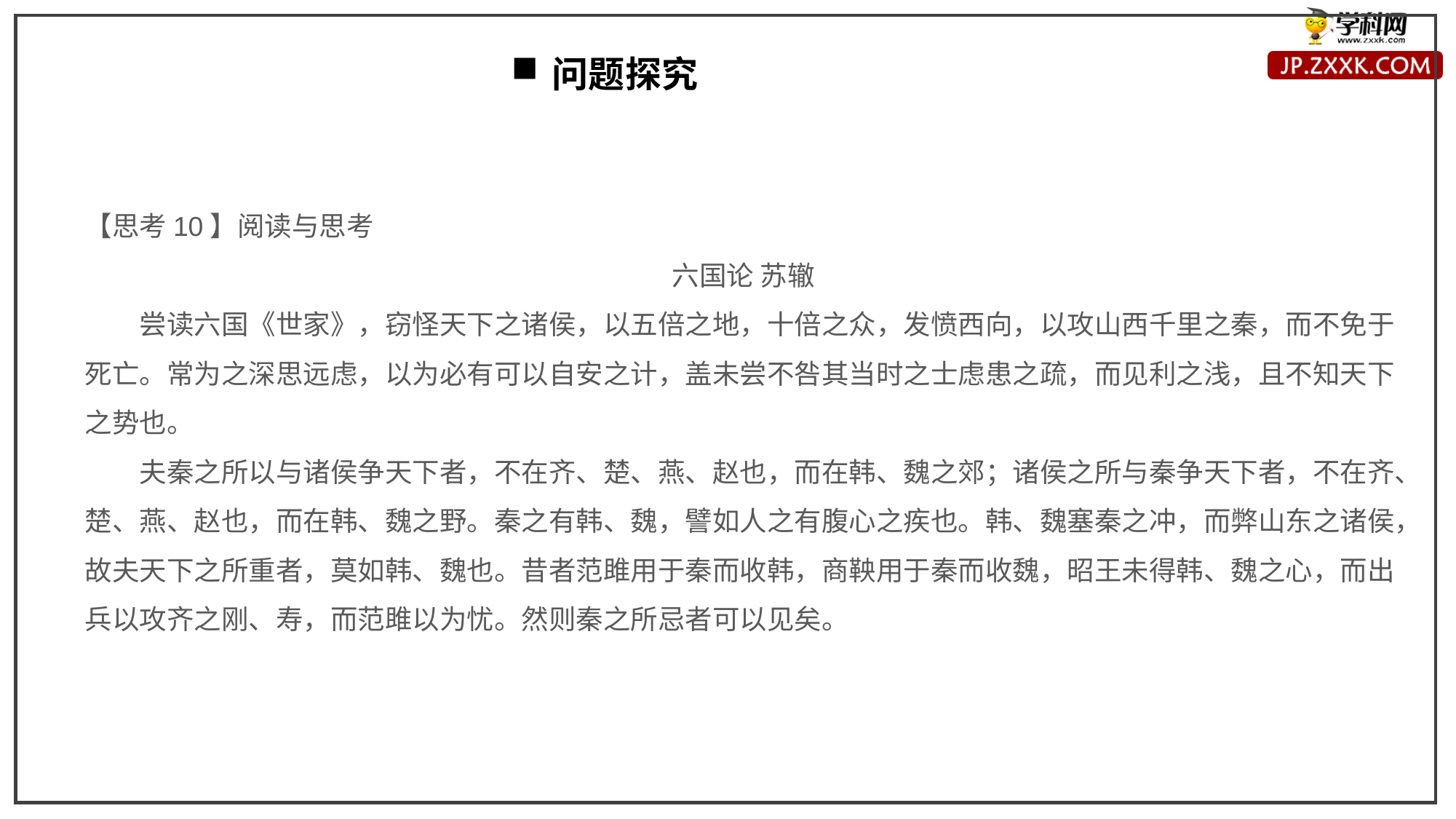

问题探究
【思考10】阅读与思考
六国论 苏辙
尝读六国《世家》，窃怪天下之诸侯，以五倍之地，十倍之众，发愤西向，以攻山西千里之秦，而不免于死亡。常为之深思远虑，以为必有可以自安之计，盖未尝不咎其当时之士虑患之疏，而见利之浅，且不知天下之势也。
夫秦之所以与诸侯争天下者，不在齐、楚、燕、赵也，而在韩、魏之郊；诸侯之所与秦争天下者，不在齐、楚、燕、赵也，而在韩、魏之野。秦之有韩、魏，譬如人之有腹心之疾也。韩、魏塞秦之冲，而弊山东之诸侯，故夫天下之所重者，莫如韩、魏也。昔者范雎用于秦而收韩，商鞅用于秦而收魏，昭王未得韩、魏之心，而出兵以攻齐之刚、寿，而范雎以为忧。然则秦之所忌者可以见矣。